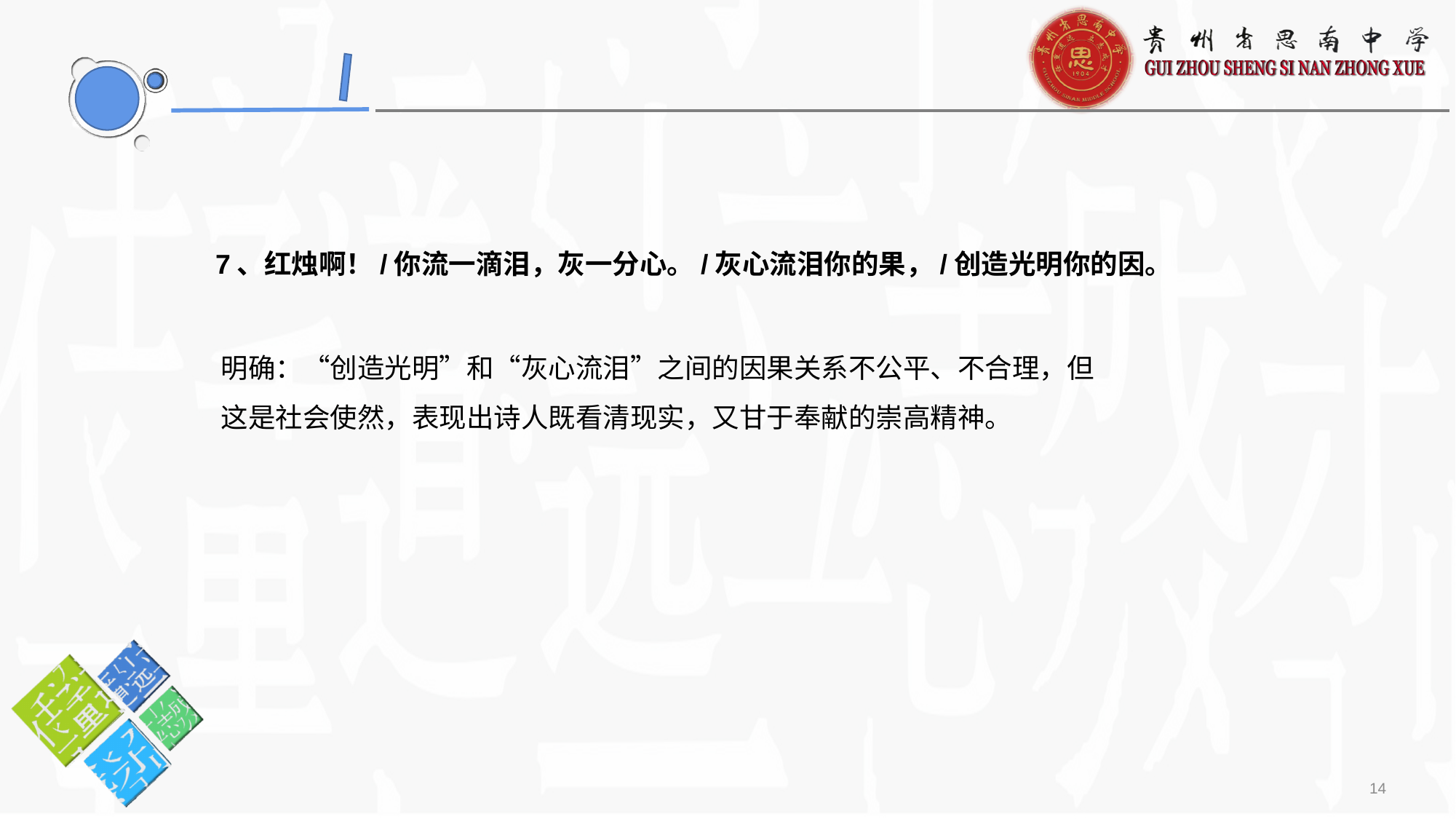

7、红烛啊！/你流一滴泪，灰一分心。/灰心流泪你的果，/创造光明你的因。
明确：“创造光明”和“灰心流泪”之间的因果关系不公平、不合理，但这是社会使然，表现出诗人既看清现实，又甘于奉献的崇高精神。